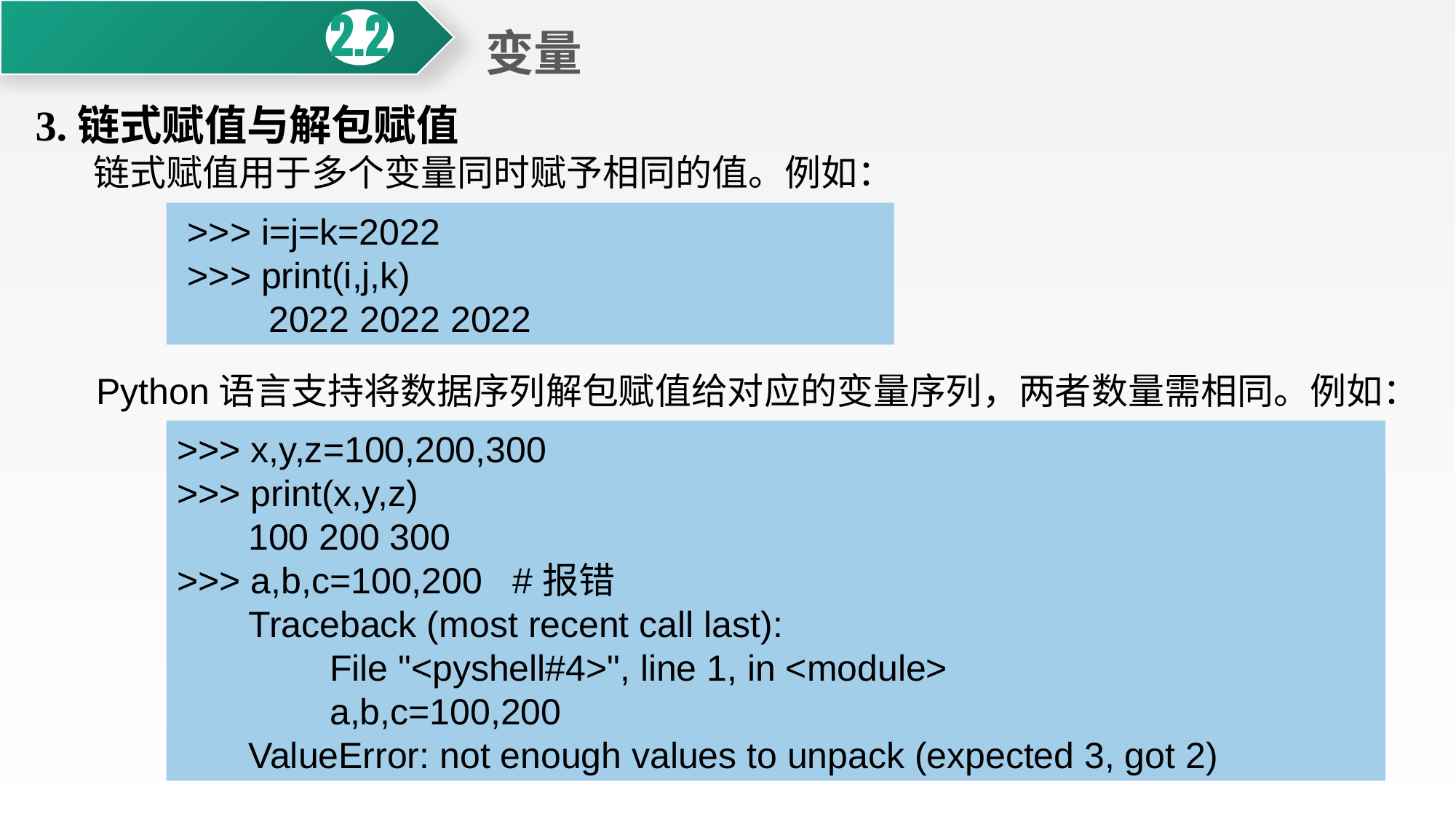

变量
2.2
3.链式赋值与解包赋值
      链式赋值用于多个变量同时赋予相同的值。例如：

      Python语言支持将数据序列解包赋值给对应的变量序列，两者数量需相同。例如：

 >>> i=j=k=2022
 >>> print(i,j,k)
         2022 2022 2022
>>> x,y,z=100,200,300
>>> print(x,y,z)
       100 200 300
>>> a,b,c=100,200   #报错
       Traceback (most recent call last):
               File "<pyshell#4>", line 1, in <module>
               a,b,c=100,200
       ValueError: not enough values to unpack (expected 3, got 2)